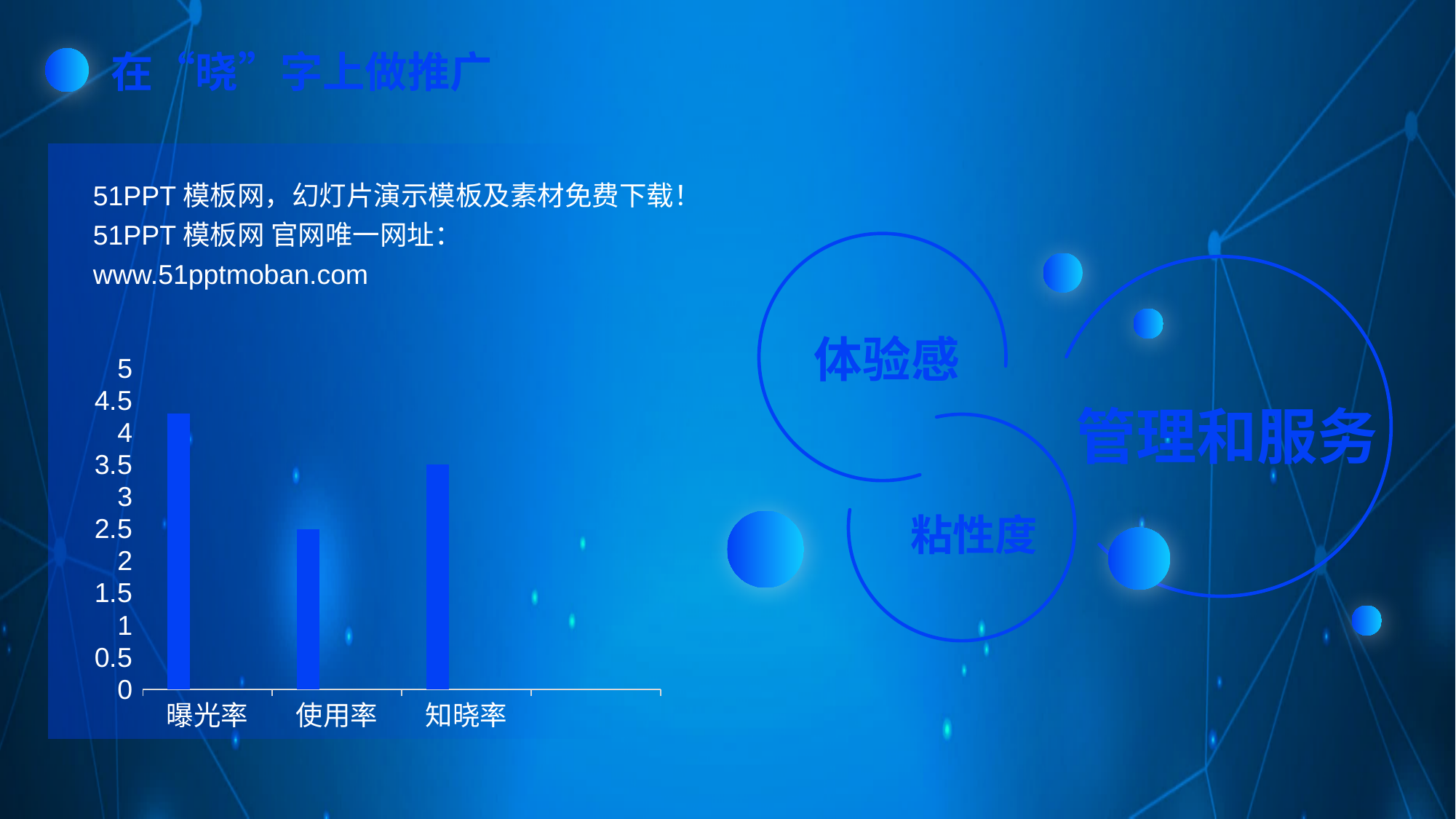

在“晓”字上做推广

51PPT模板网，幻灯片演示模板及素材免费下载！
51PPT模板网 官网唯一网址：www.51pptmoban.com

体验感

### Chart

| Category | 系列 1 | 列1 | 列2 |
|---|---|---|---|
| 曝光率 | 4.3 | None | None |
| 使用率 | 2.5 | None | None |
| 知晓率 | 3.5 | None | None |
管理和服务

粘性度